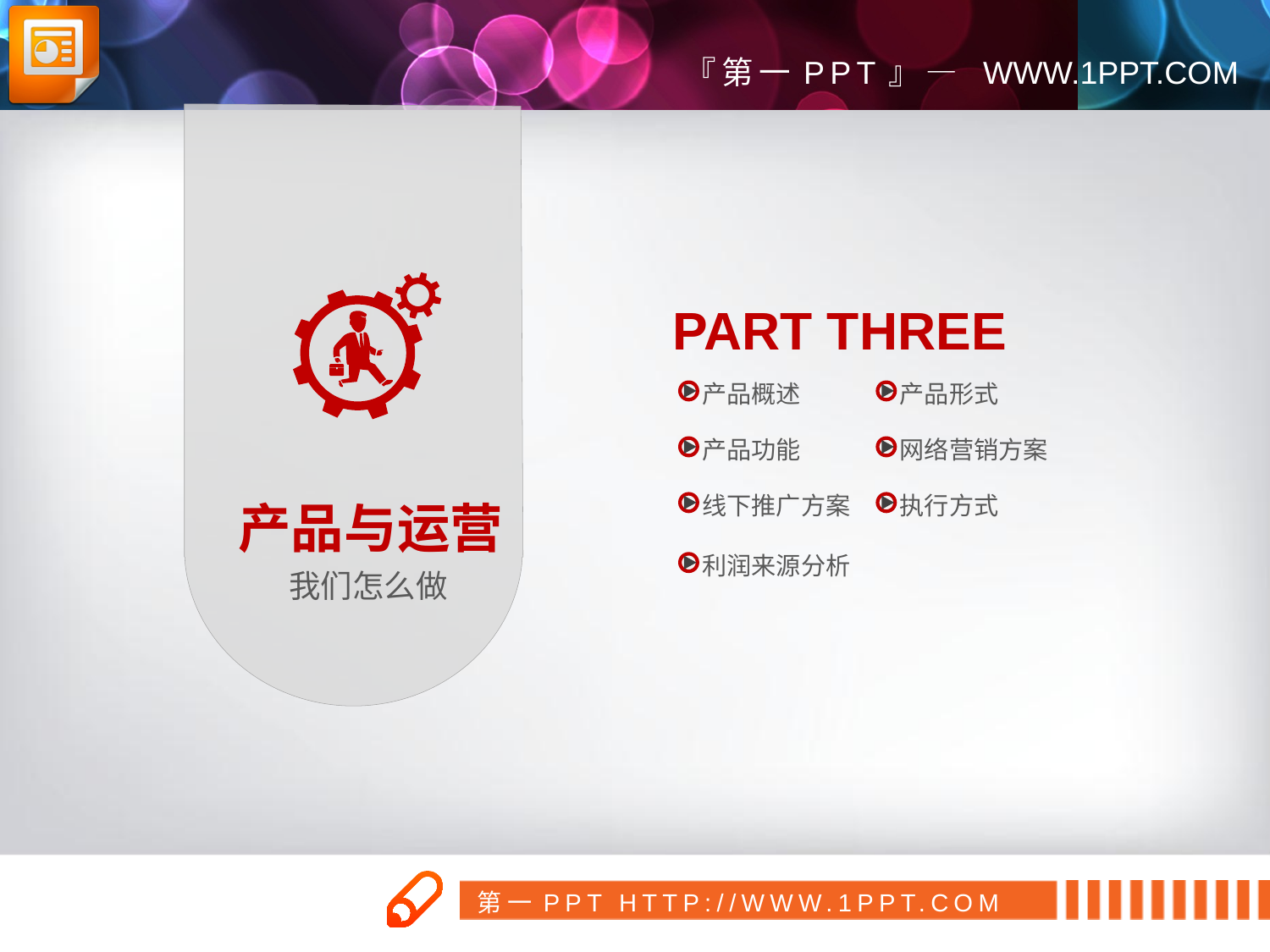

PART THREE
产品概述

产品形式

产品功能

网络营销方案

线下推广方案

执行方式

产品与运营
利润来源分析

我们怎么做